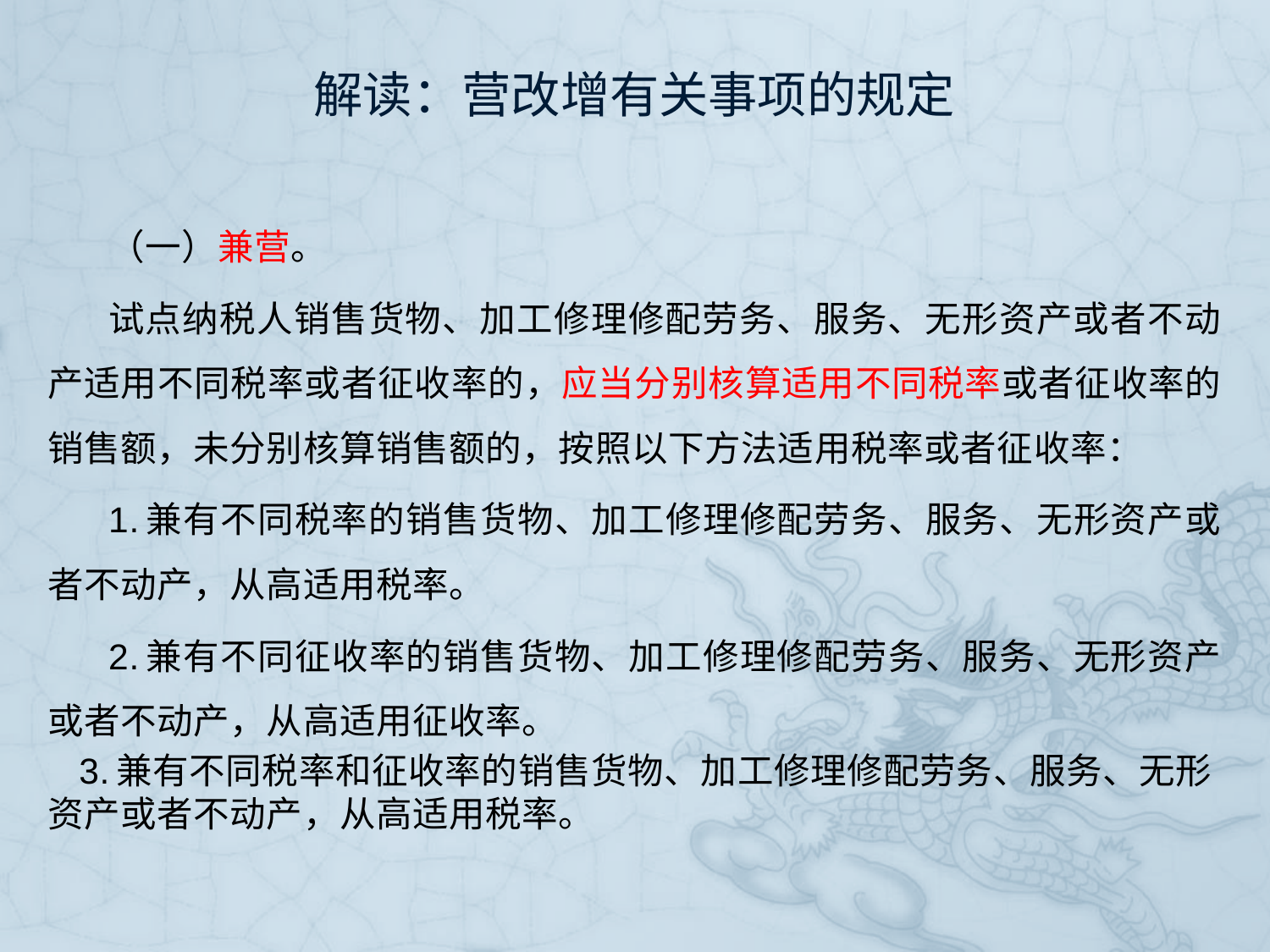

# 解读：营改增有关事项的规定

（一）兼营。
试点纳税人销售货物、加工修理修配劳务、服务、无形资产或者不动产适用不同税率或者征收率的，应当分别核算适用不同税率或者征收率的销售额，未分别核算销售额的，按照以下方法适用税率或者征收率：
1.兼有不同税率的销售货物、加工修理修配劳务、服务、无形资产或者不动产，从高适用税率。
2.兼有不同征收率的销售货物、加工修理修配劳务、服务、无形资产或者不动产，从高适用征收率。
   3.兼有不同税率和征收率的销售货物、加工修理修配劳务、服务、无形资产或者不动产，从高适用税率。